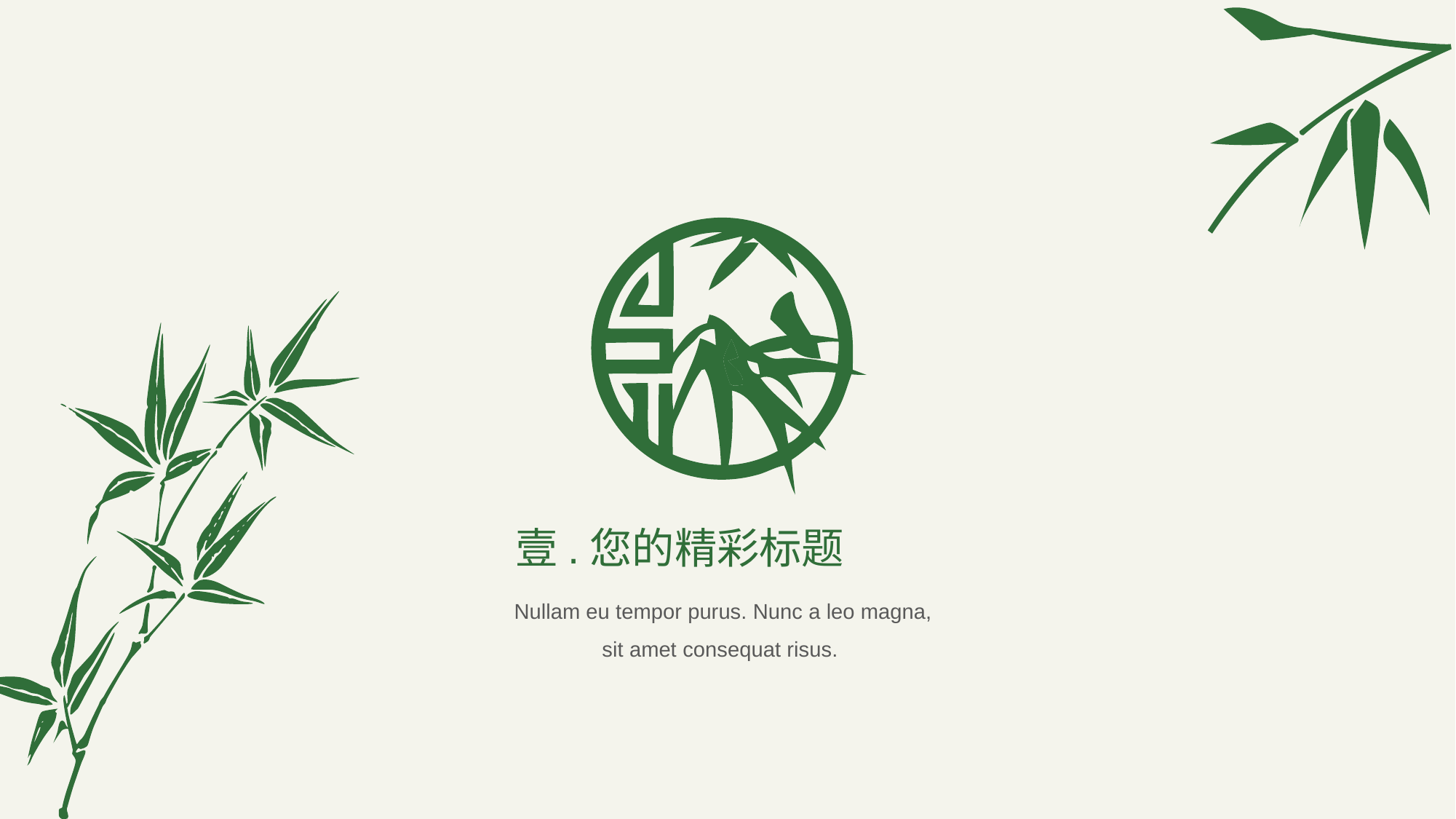

壹.您的精彩标题
Nullam eu tempor purus. Nunc a leo magna, sit amet consequat risus.